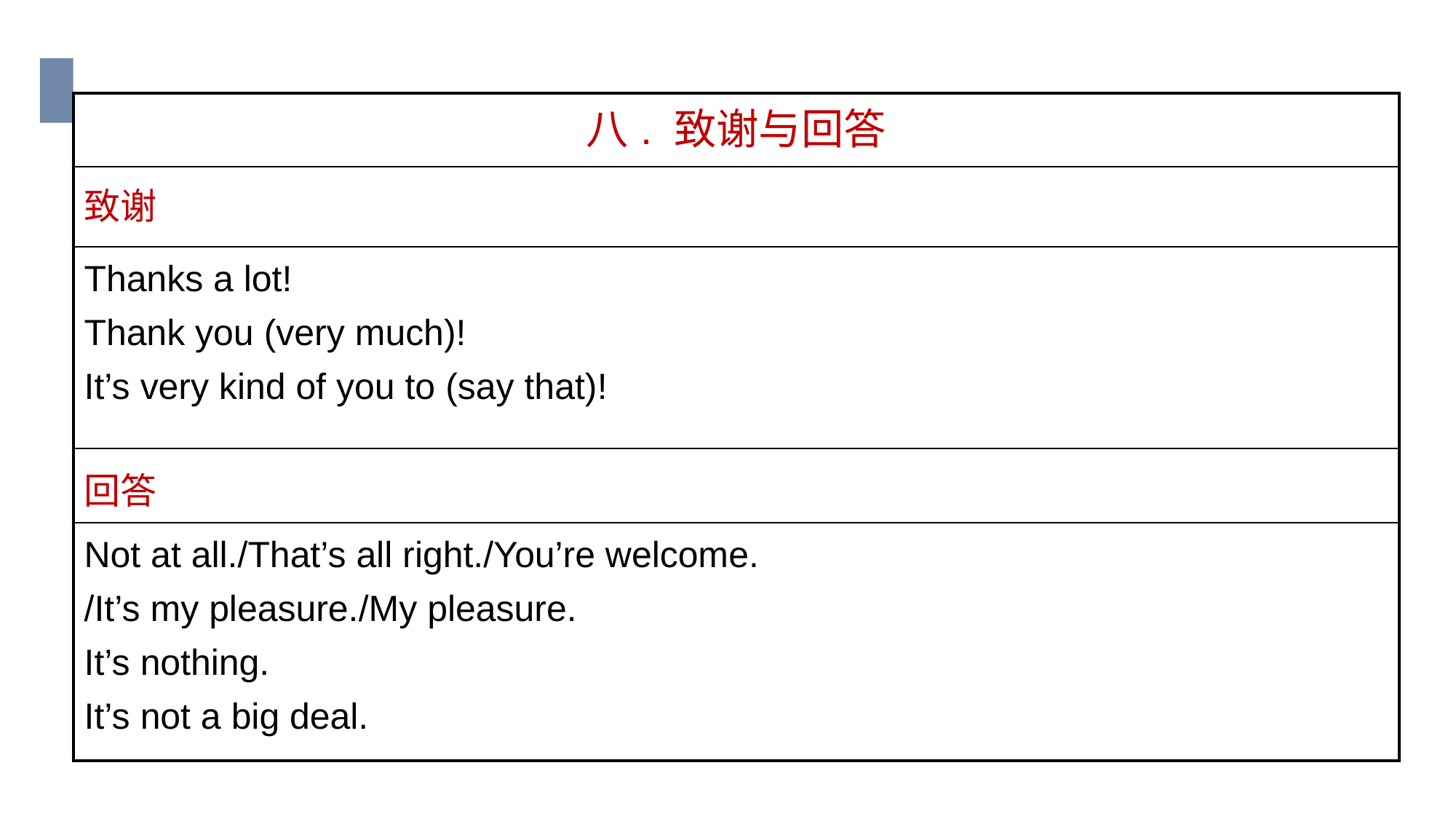

| 八. 致谢与回答 |
| --- |
| 致谢 |
| Thanks a lot! Thank you (very much)! It’s very kind of you to (say that)! |
| 回答 |
| Not at all./That’s all right./You’re welcome. /It’s my pleasure./My pleasure. It’s nothing. It’s not a big deal. |